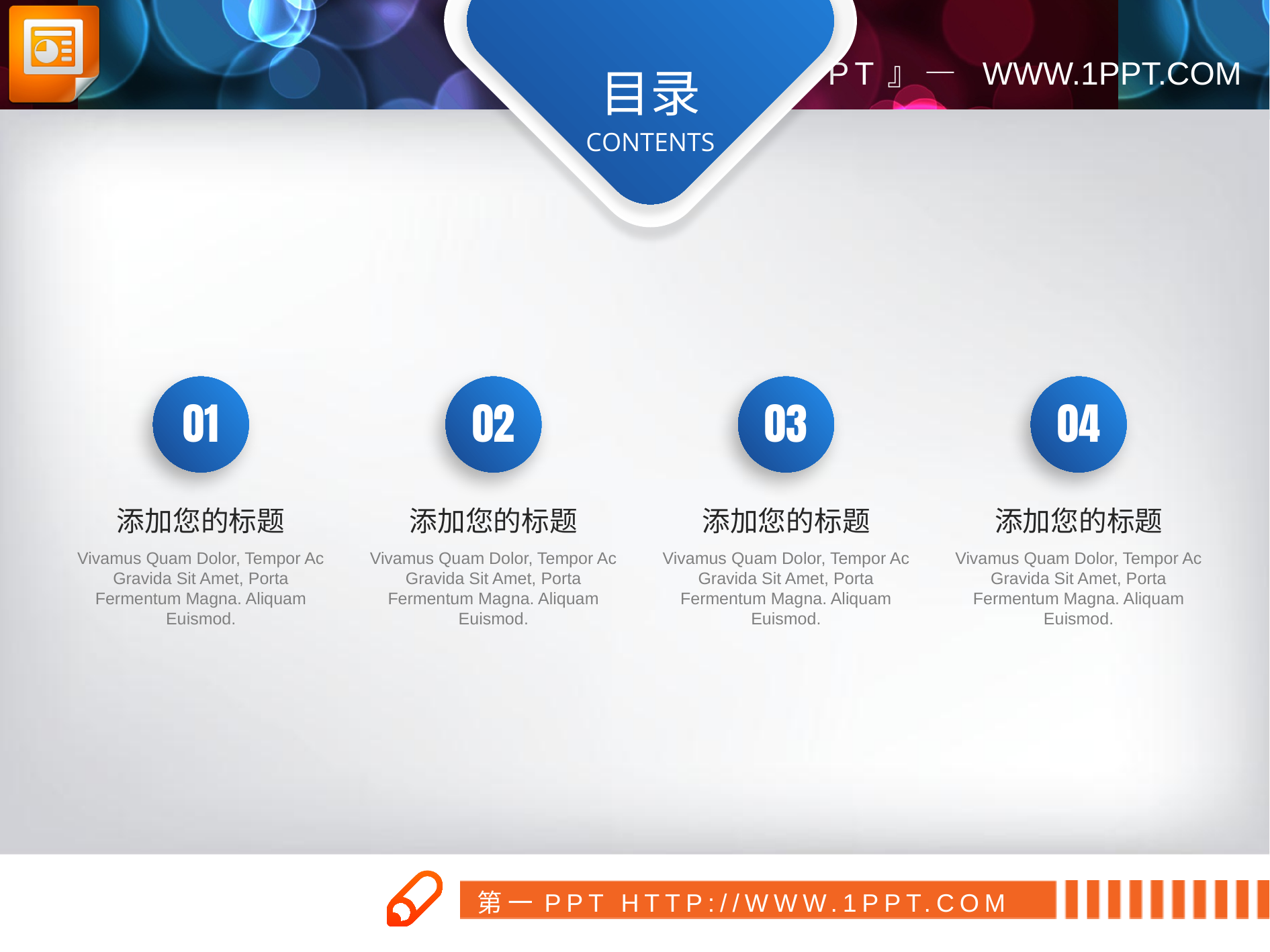

目录
CONTENTS
01
添加您的标题
Vivamus Quam Dolor, Tempor Ac Gravida Sit Amet, Porta Fermentum Magna. Aliquam Euismod.
02
添加您的标题
Vivamus Quam Dolor, Tempor Ac Gravida Sit Amet, Porta Fermentum Magna. Aliquam Euismod.
03
添加您的标题
Vivamus Quam Dolor, Tempor Ac Gravida Sit Amet, Porta Fermentum Magna. Aliquam Euismod.
04
添加您的标题
Vivamus Quam Dolor, Tempor Ac Gravida Sit Amet, Porta Fermentum Magna. Aliquam Euismod.